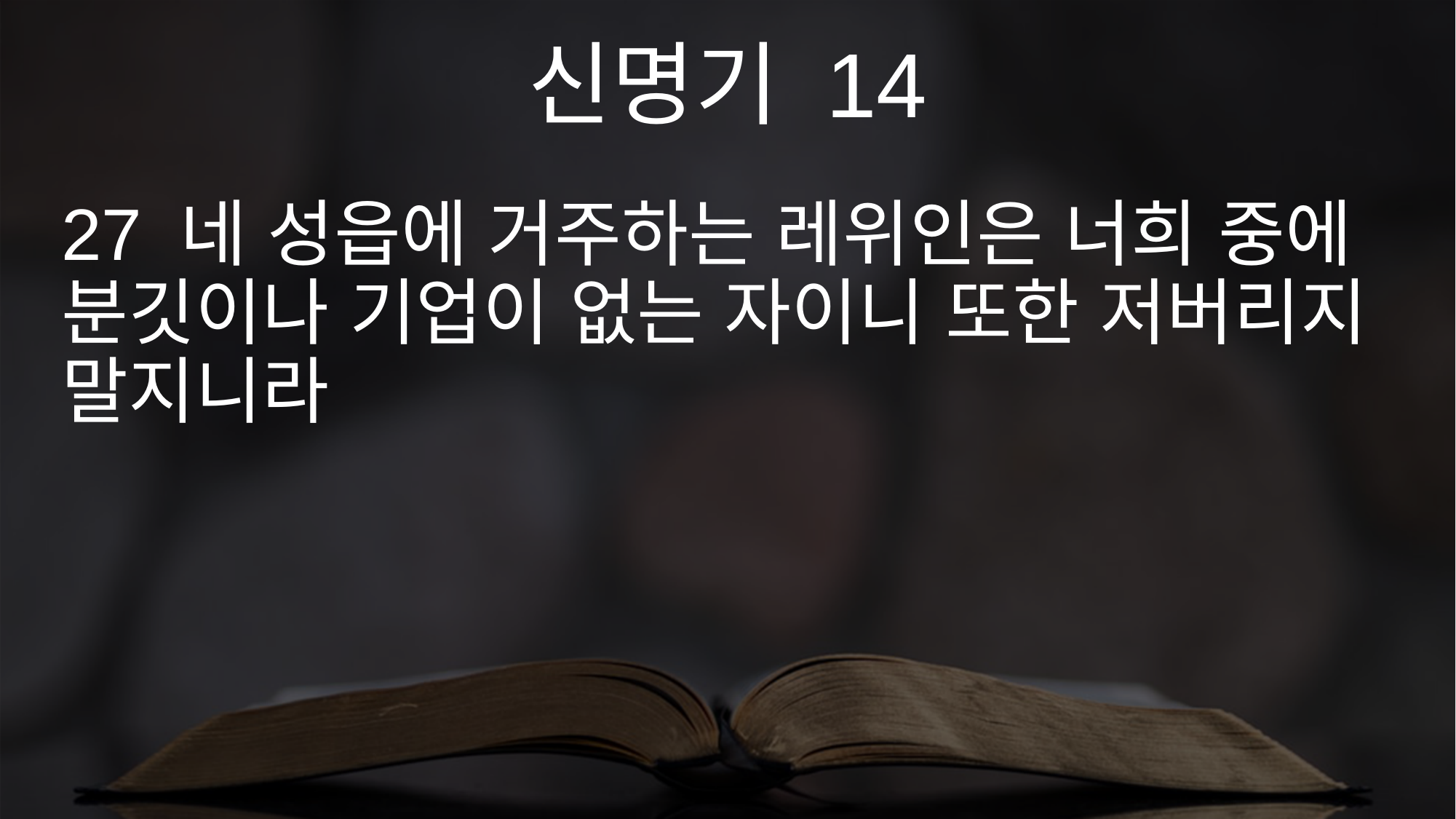

신명기 14
27 네 성읍에 거주하는 레위인은 너희 중에 분깃이나 기업이 없는 자이니 또한 저버리지 말지니라